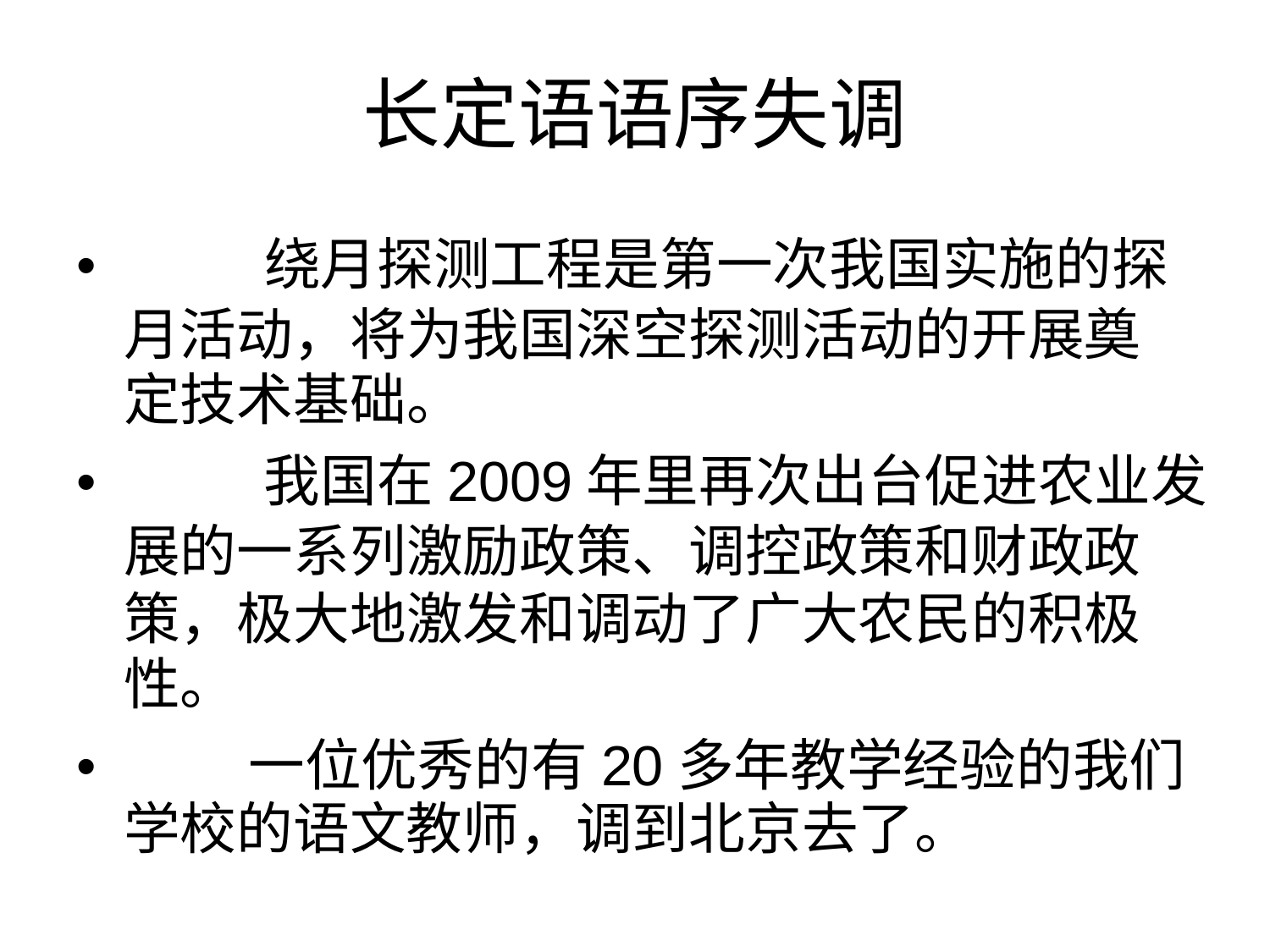

长定语语序失调
• 绕月探测工程是第一次我国实施的探
月活动，将为我国深空探测活动的开展奠
定技术基础。
• 我国在2009年里再次出台促进农业发
展的一系列激励政策、调控政策和财政政
策，极大地激发和调动了广大农民的积极
性。
• 一位优秀的有20多年教学经验的我们
学校的语文教师，调到北京去了。